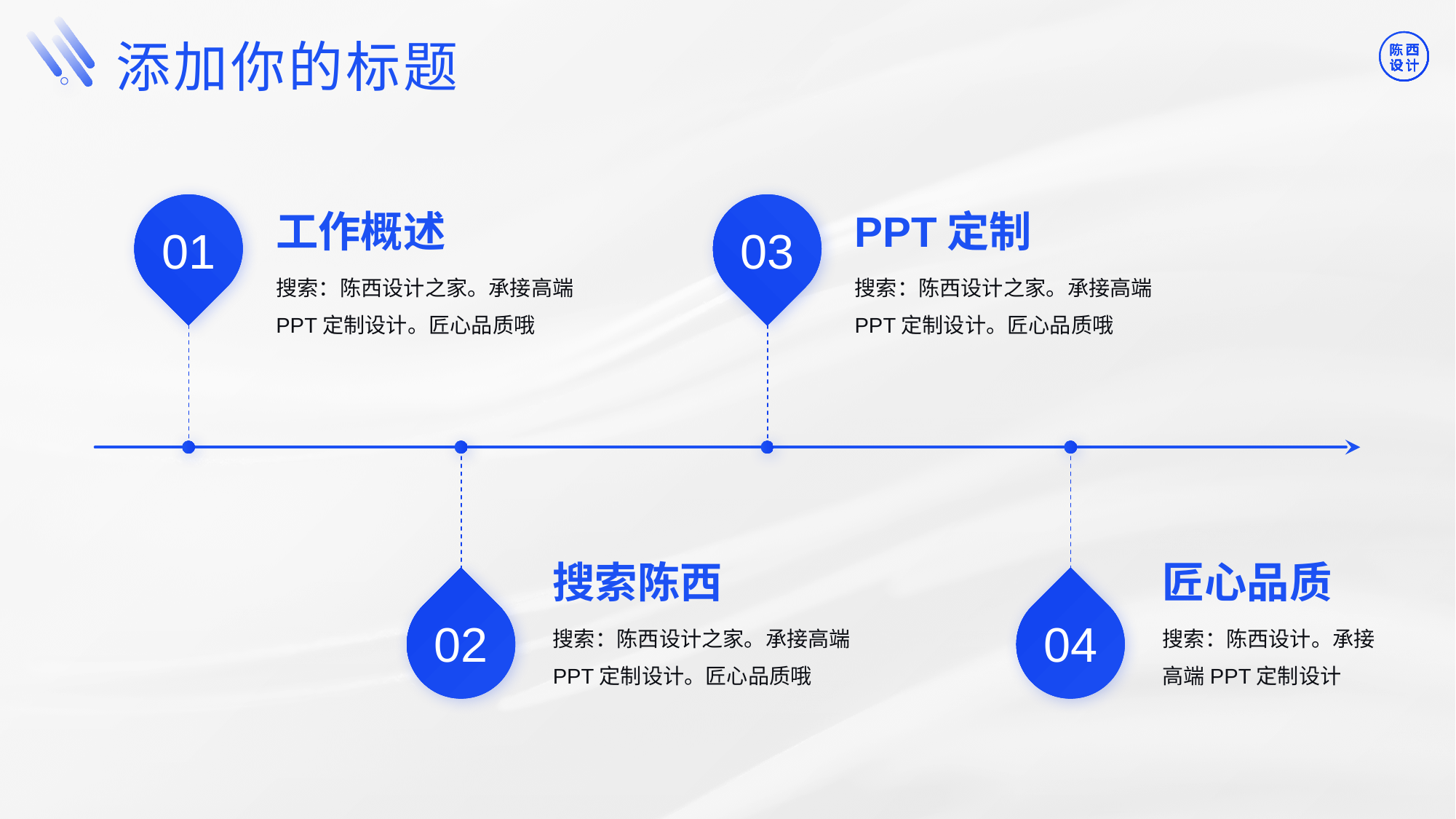

©版权所有：陈西设计之家(微信号：2090298045）
©版权所属公司：合肥陈西文化传媒科技有限公司
©版权所有：陈西设计之家(微信号：2090298045）
©版权所属公司：合肥陈西文化传媒科技有限公司
添加你的标题

工作概述
PPT定制
01
03
搜索：陈西设计之家。承接高端PPT定制设计。匠心品质哦
搜索：陈西设计之家。承接高端PPT定制设计。匠心品质哦

搜索陈西
匠心品质

02
04
搜索：陈西设计之家。承接高端PPT定制设计。匠心品质哦
搜索：陈西设计。承接高端PPT定制设计
©版权所有：陈西设计之家(微信号：2090298045）
©版权所属公司：合肥陈西文化传媒科技有限公司